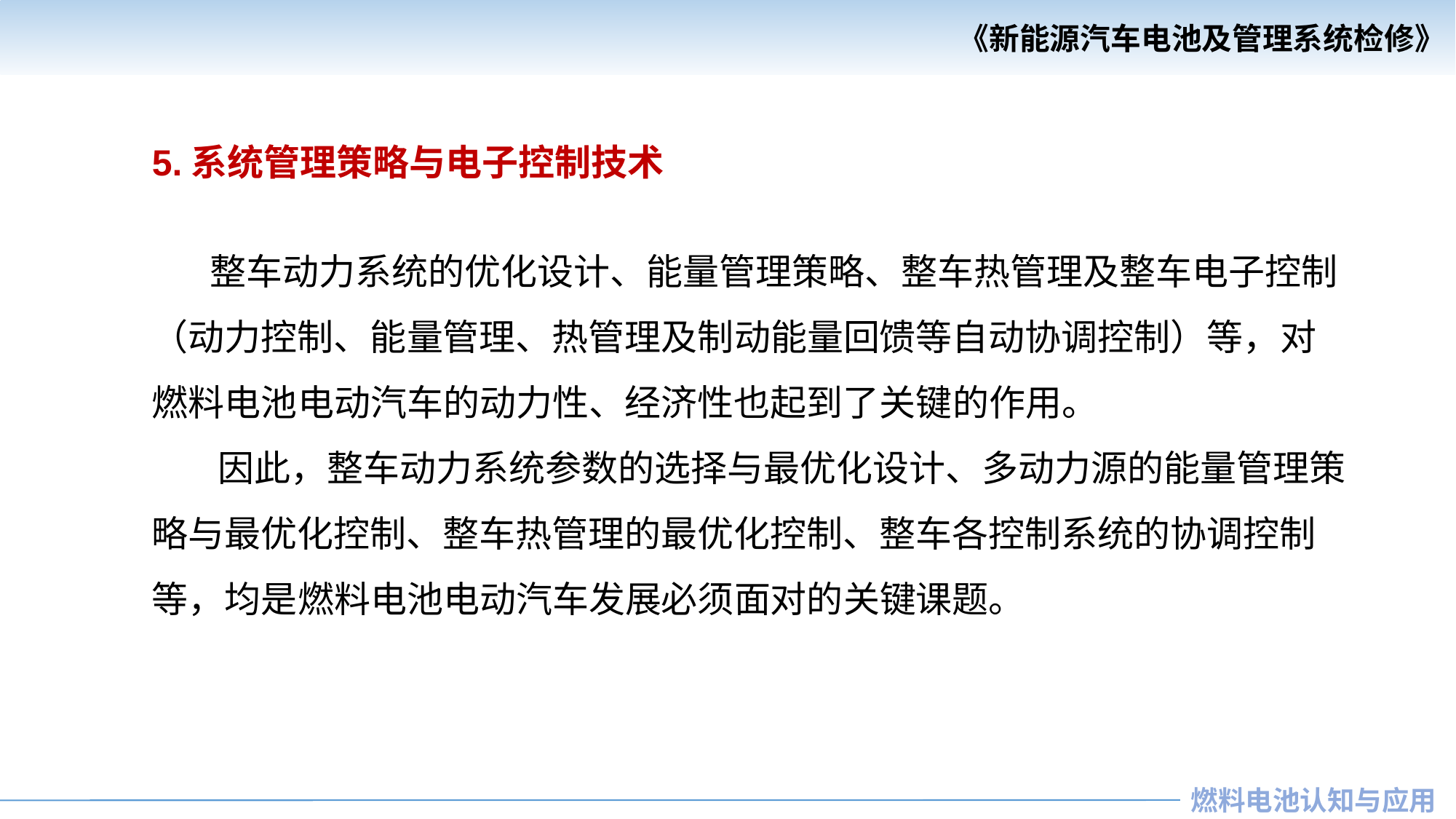

5.系统管理策略与电子控制技术

      整车动力系统的优化设计、能量管理策略、整车热管理及整车电子控制（动力控制、能量管理、热管理及制动能量回馈等自动协调控制）等，对燃料电池电动汽车的动力性、经济性也起到了关键的作用。
       因此，整车动力系统参数的选择与最优化设计、多动力源的能量管理策略与最优化控制、整车热管理的最优化控制、整车各控制系统的协调控制等，均是燃料电池电动汽车发展必须面对的关键课题。